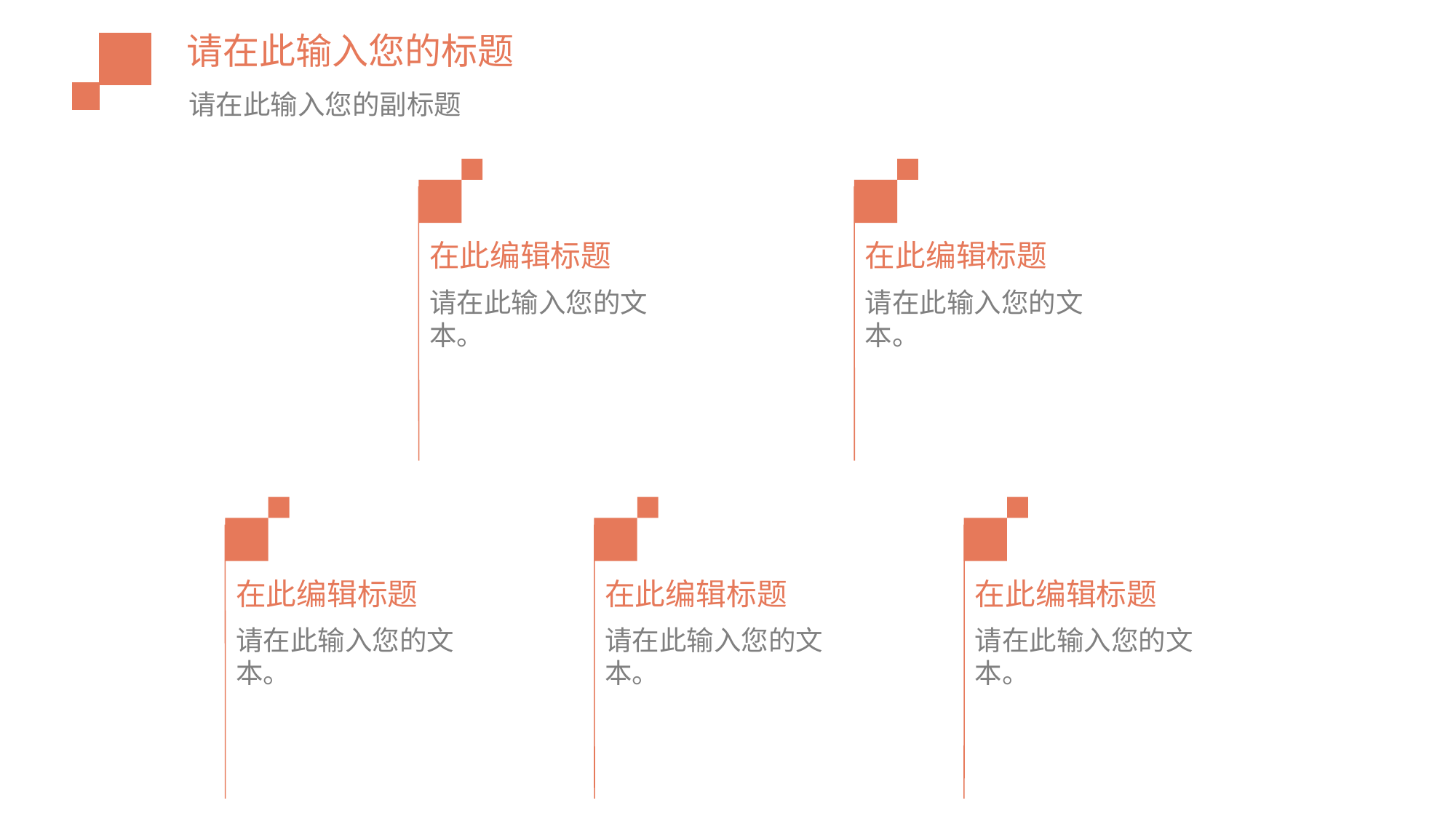

请在此输入您的标题
请在此输入您的副标题

在此编辑标题
在此编辑标题
请在此输入您的文本。
请在此输入您的文本。

在此编辑标题
在此编辑标题
在此编辑标题
请在此输入您的文本。
请在此输入您的文本。
请在此输入您的文本。